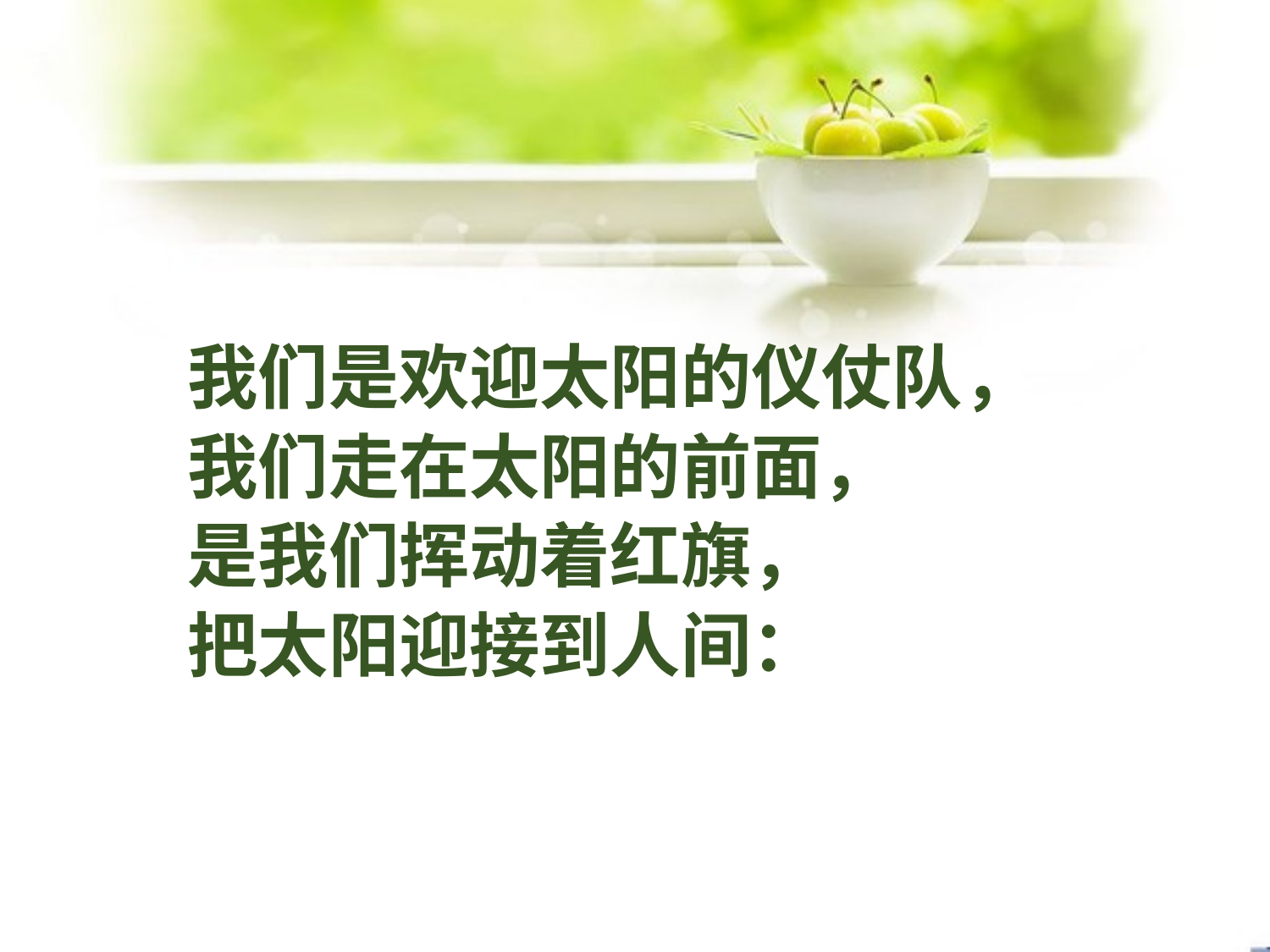

我们是欢迎太阳的仪仗队，
我们走在太阳的前面，
是我们挥动着红旗，
把太阳迎接到人间：